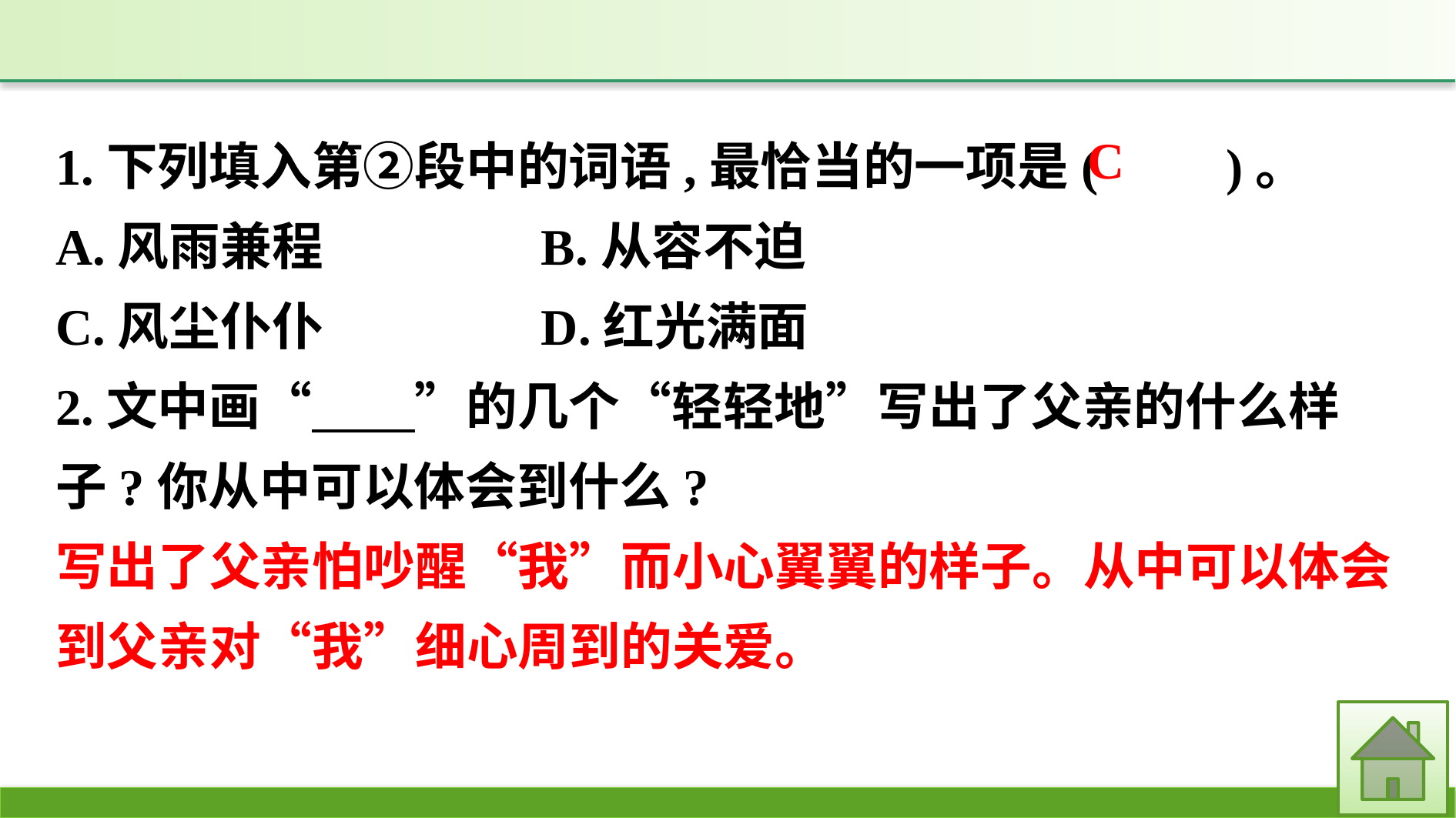

1.下列填入第②段中的词语,最恰当的一项是(　　)。
A.风雨兼程　　　　B.从容不迫
C.风尘仆仆　　　　D.红光满面
2.文中画“　　”的几个“轻轻地”写出了父亲的什么样子?你从中可以体会到什么?
写出了父亲怕吵醒“我”而小心翼翼的样子。从中可以体会到父亲对“我”细心周到的关爱。
C